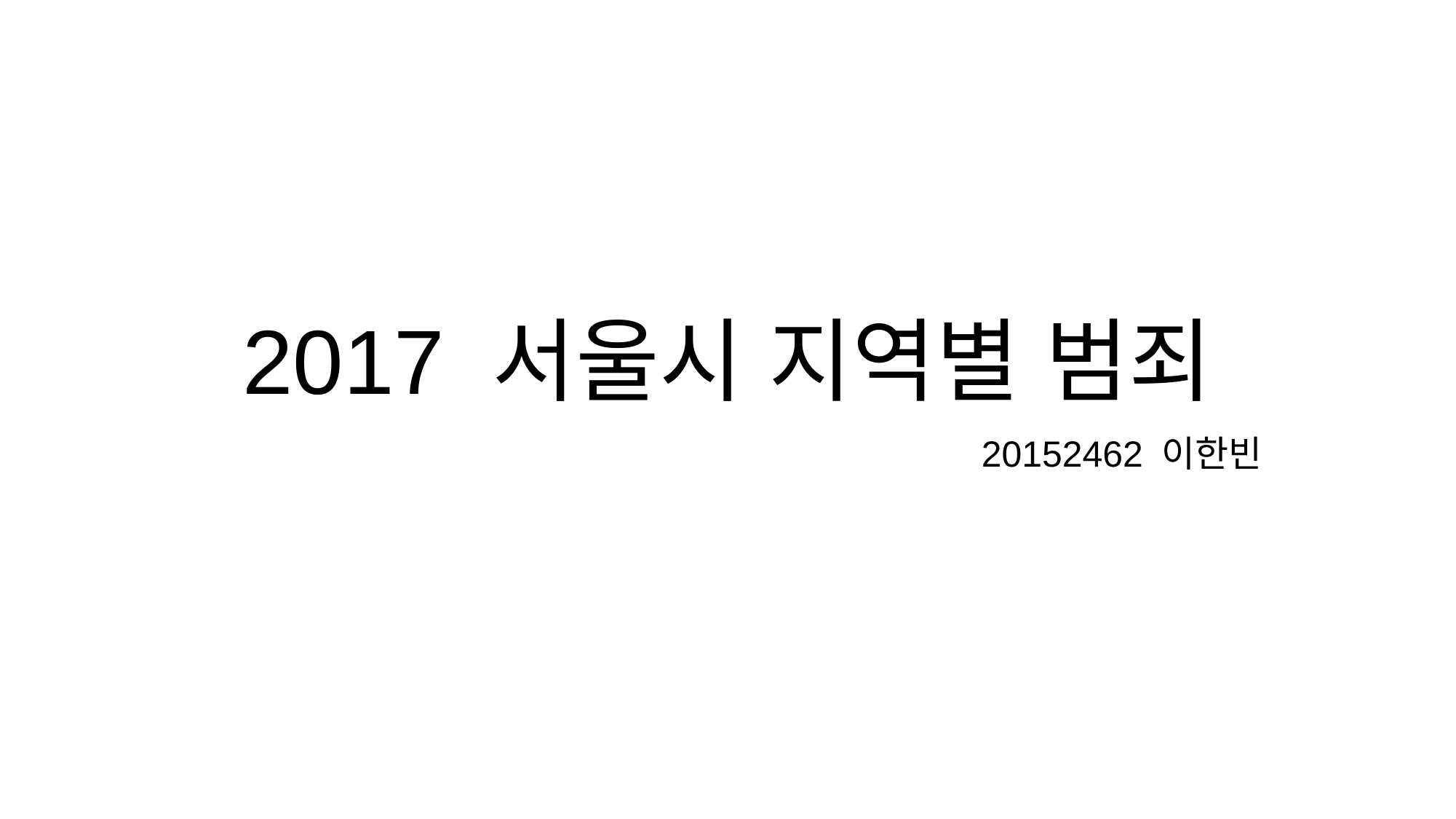

# 2017 서울시 지역별 범죄
20152462 이한빈